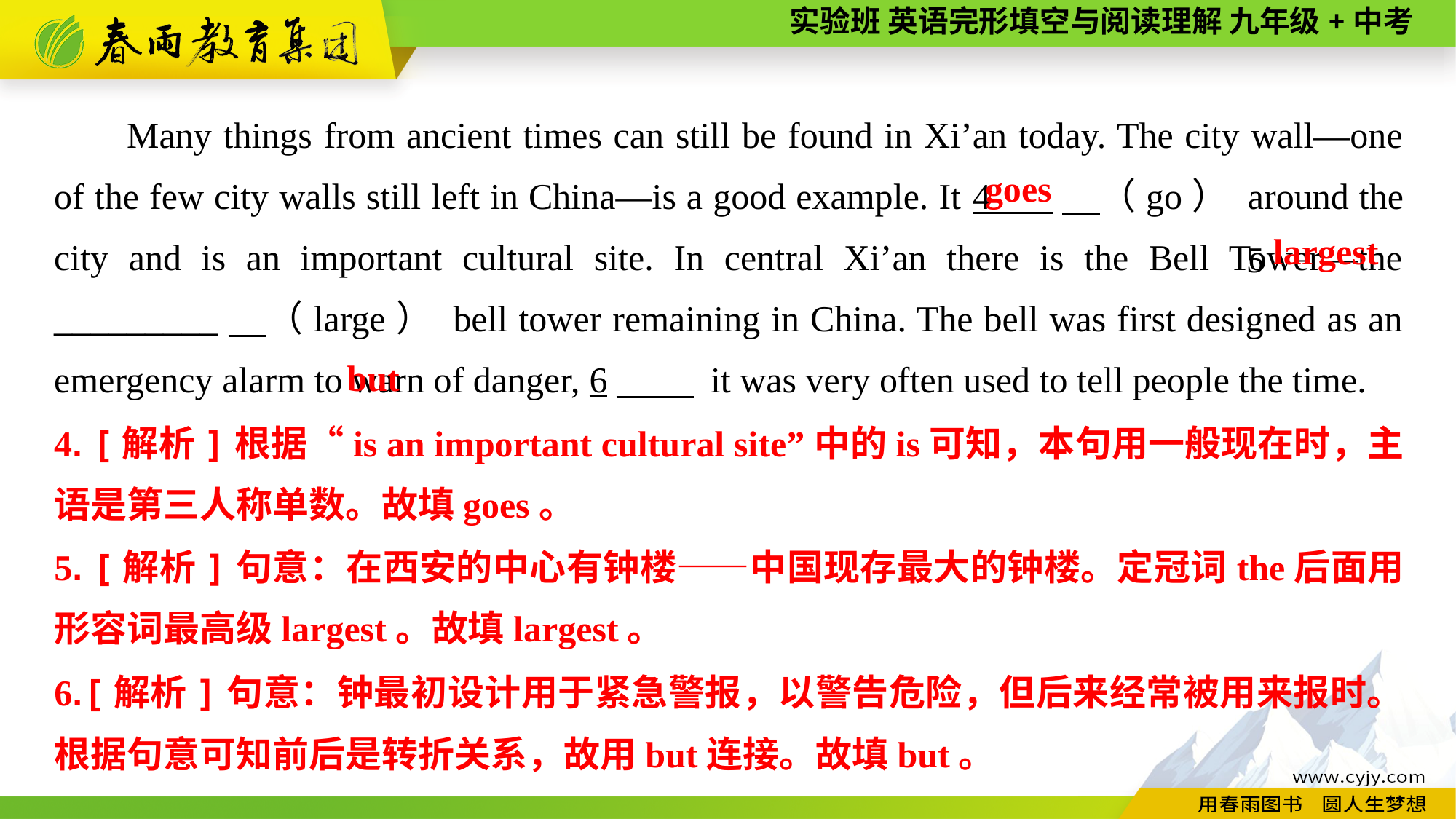

Many things from ancient times can still be found in Xi’an today. The city wall—one of the few city walls still left in China—is a good example. It 4      　（go） around the city and is an important cultural site. In central Xi’an there is the Bell Tower—the _________　（large） bell tower remaining in China. The bell was first designed as an emergency alarm to warn of danger, 6　      it was very often used to tell people the time.
goes
largest
5
but
4. [解析]根据“is an important cultural site”中的is可知，本句用一般现在时，主语是第三人称单数。故填goes。
5. [解析]句意：在西安的中心有钟楼——中国现存最大的钟楼。定冠词the后面用形容词最高级largest。故填largest。
6.[解析]句意：钟最初设计用于紧急警报，以警告危险，但后来经常被用来报时。根据句意可知前后是转折关系，故用but连接。故填but。